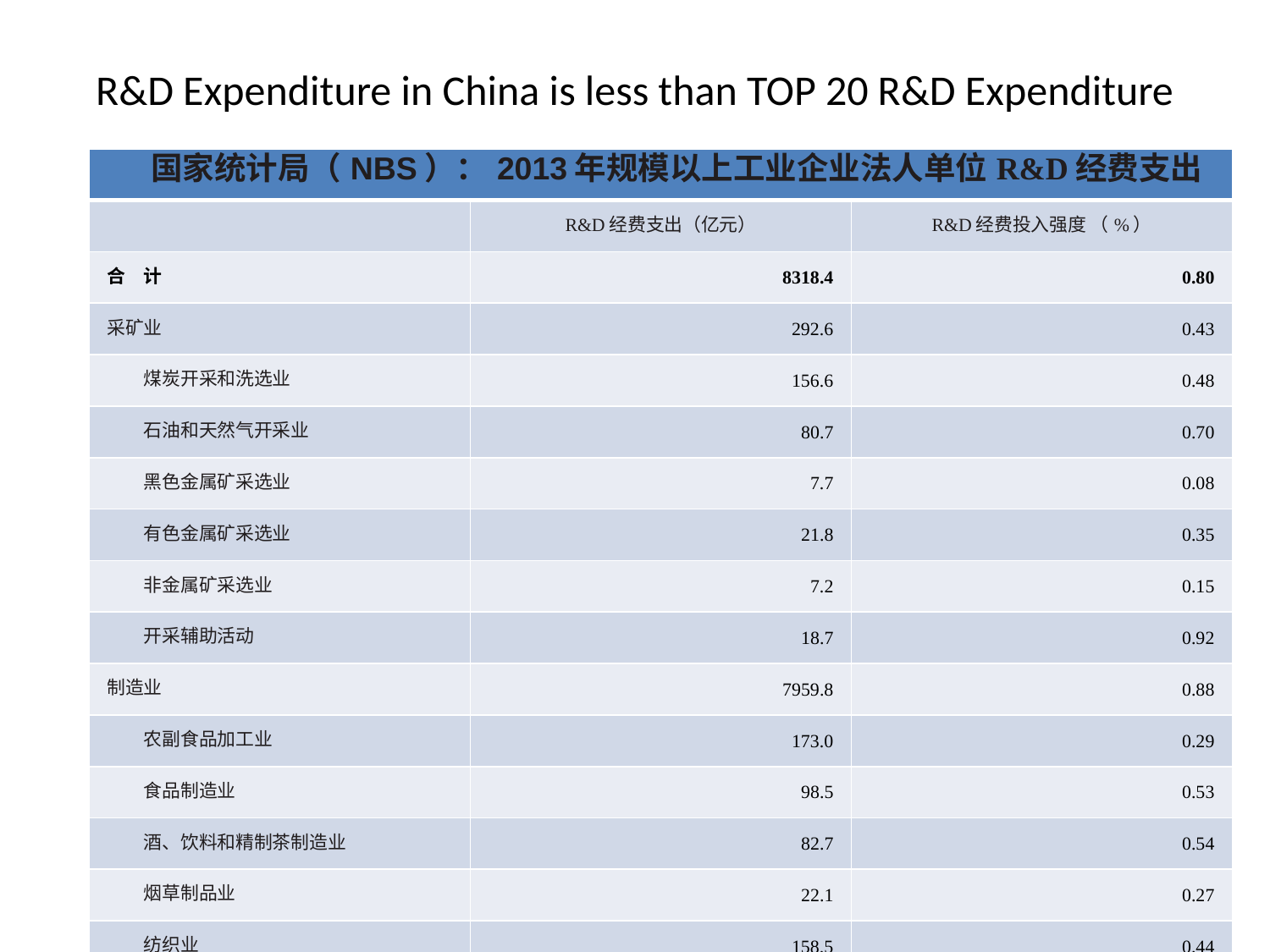

# R&D Expenditure in China is less than TOP 20 R&D Expenditure
| 国家统计局（NBS）：2013年规模以上工业企业法人单位R&D经费支出 |  |  |
| --- | --- | --- |
|  | R&D经费支出（亿元） | R&D经费投入强度 （%） |
| 合　计 | 8318.4 | 0.80 |
| 采矿业 | 292.6 | 0.43 |
| 煤炭开采和洗选业 | 156.6 | 0.48 |
| 石油和天然气开采业 | 80.7 | 0.70 |
| 黑色金属矿采选业 | 7.7 | 0.08 |
| 有色金属矿采选业 | 21.8 | 0.35 |
| 非金属矿采选业 | 7.2 | 0.15 |
| 开采辅助活动 | 18.7 | 0.92 |
| 制造业 | 7959.8 | 0.88 |
| 农副食品加工业 | 173.0 | 0.29 |
| 食品制造业 | 98.5 | 0.53 |
| 酒、饮料和精制茶制造业 | 82.7 | 0.54 |
| 烟草制品业 | 22.1 | 0.27 |
| 纺织业 | 158.5 | 0.44 |
| 纺织服装、服饰业 | 69.3 | 0.36 |
| 皮革、毛皮、羽毛及其制品和制鞋业 | 33.9 | 0.27 |
| 木材加工和木、竹、藤、棕、草制品业 | 27.2 | 0.23 |
| 家具制造业 | 22.5 | 0.34 |
| 造纸和纸制品业 | 87.8 | 0.68 |
| 印刷和记录媒介复制业 | 30.4 | 0.51 |
| 文教、工美、体育和娱乐用品制造业 | 49.6 | 0.38 |
| 石油加工、炼焦和核燃料加工业 | 89.3 | 0.22 |
| 化学原料和化学制品制造业 | 660.4 | 0.86 |
| 医药制造业 | 347.7 | 1.70 |
| 化学纤维制造业 | 66.8 | 0.95 |
| 橡胶和塑料制品业 | 199.5 | 0.72 |
| 非金属矿物制品业 | 215.0 | 0.41 |
| 黑色金属冶炼和压延加工业 | 633.0 | 0.83 |
| 有色金属冶炼和压延加工业 | 301.1 | 0.64 |
| 金属制品业 | 230.0 | 0.69 |
| 通用设备制造业 | 547.9 | 1.26 |
| 专用设备制造业 | 512.3 | 1.57 |
| 汽车制造业 | 680.2 | 1.14 |
| 铁路、船舶、航空航天和其他运输设备制造业 | 372.1 | 2.27 |
| 电气机械和器材制造业 | 815.4 | 1.32 |
| 计算机、通信和其他电子设备制造业 | 1252.5 | 1.59 |
| 仪器仪表制造业 | 149.3 | 1.97 |
| 其他制造业 | 14.5 | 0.62 |
| 废弃资源综合利用业 | 9.6 | 0.28 |
| 金属制品、机械和设备修理业 | 7.8 | 0.85 |